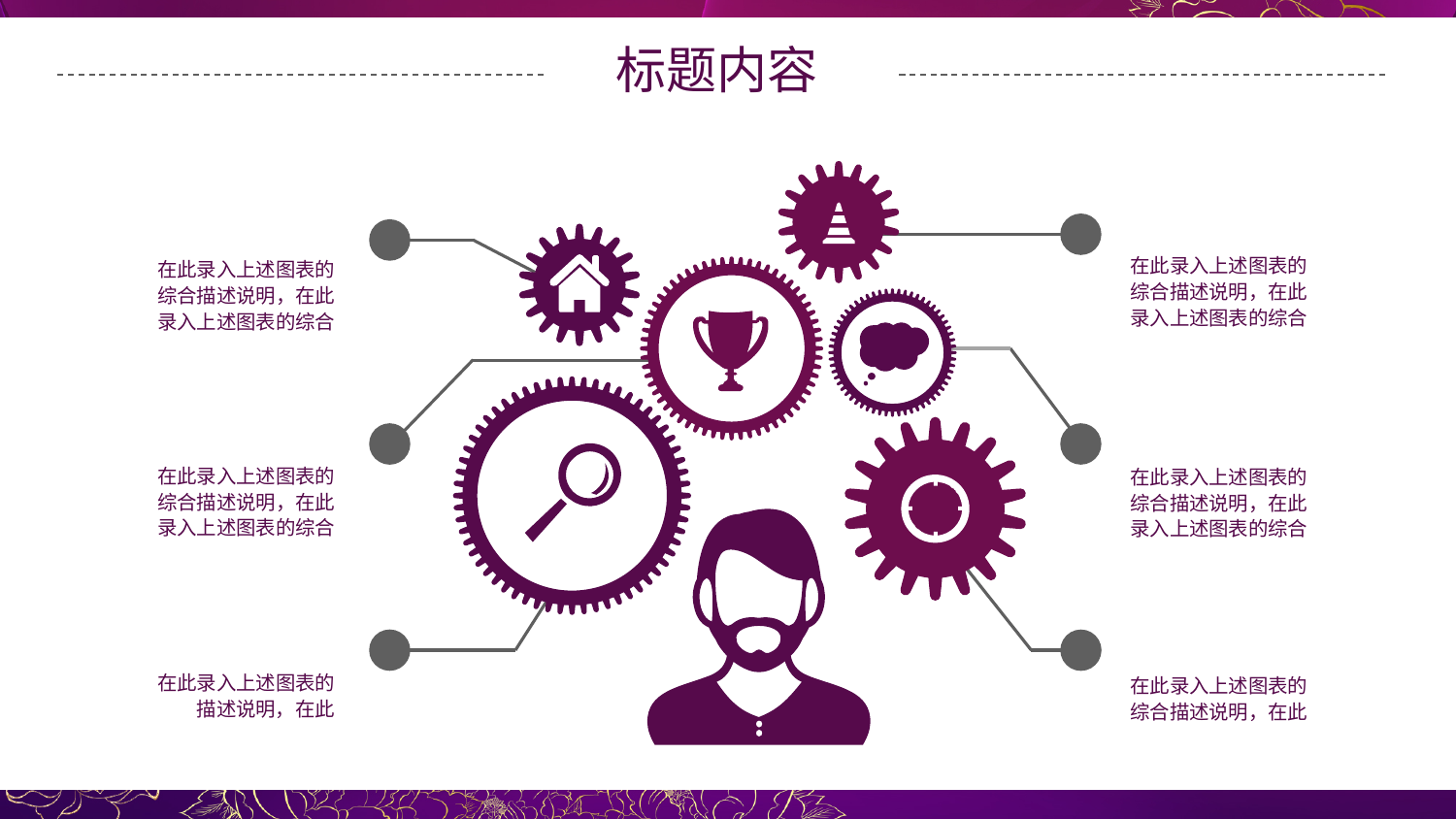

标题内容

在此录入上述图表的综合描述说明，在此录入上述图表的综合
在此录入上述图表的综合描述说明，在此录入上述图表的综合

在此录入上述图表的综合描述说明，在此录入上述图表的综合
在此录入上述图表的综合描述说明，在此录入上述图表的综合

在此录入上述图表的描述说明，在此
在此录入上述图表的综合描述说明，在此